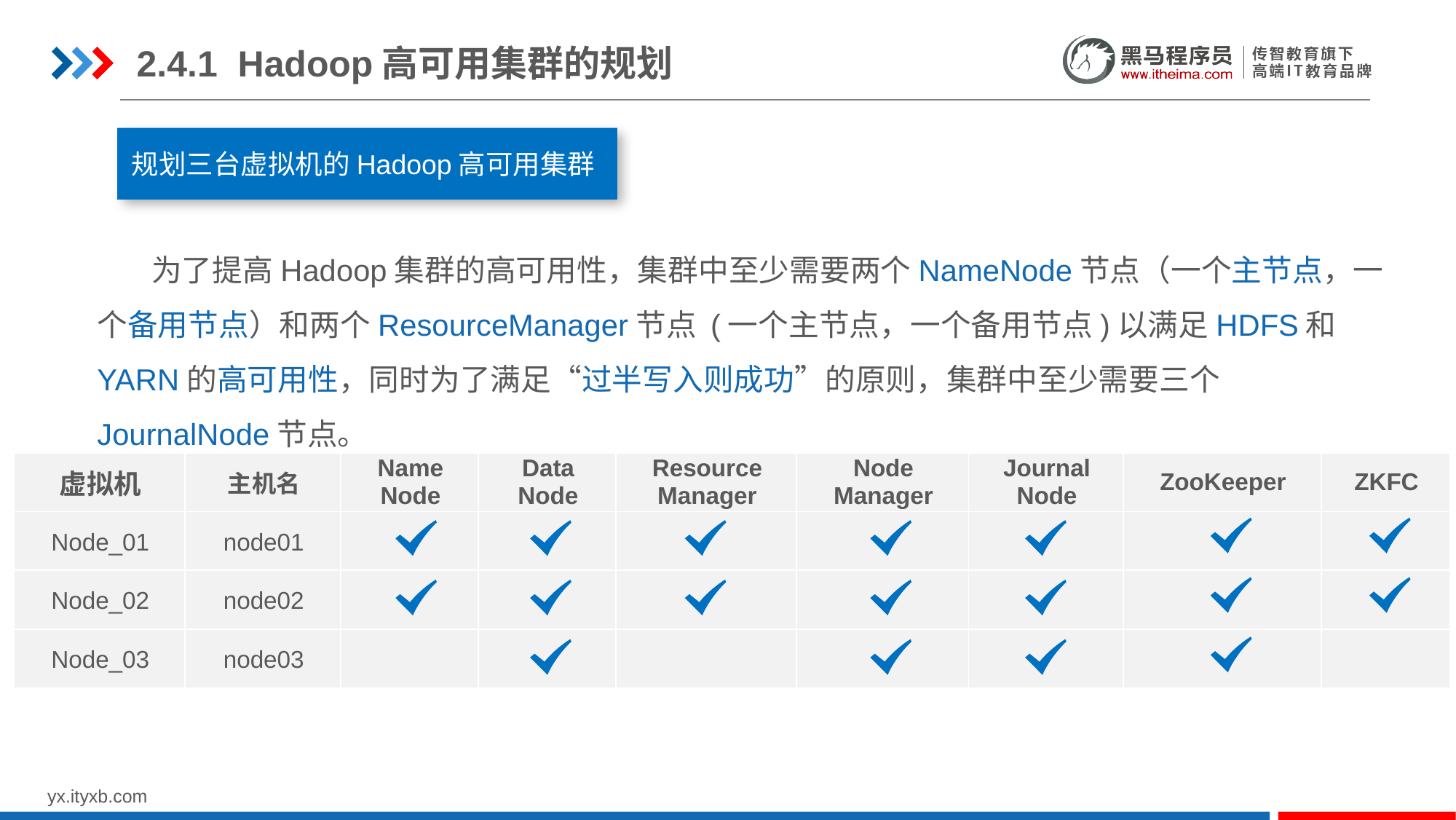

2.4.1  Hadoop高可用集群的规划

规划三台虚拟机的Hadoop高可用集群
为了提高Hadoop集群的高可用性，集群中至少需要两个NameNode节点（一个主节点，一个备用节点）和两个ResourceManager节点 (一个主节点，一个备用节点)以满足HDFS和YARN的高可用性，同时为了满足“过半写入则成功”的原则，集群中至少需要三个 JournalNode节点。
| 虚拟机 | 主机名 | Name Node | Data Node | Resource Manager | Node Manager | Journal Node | ZooKeeper | ZKFC |
| --- | --- | --- | --- | --- | --- | --- | --- | --- |
| Node\_01 | node01 |  |  |  |  |  |  |  |
| Node\_02 | node02 |  |  |  |  |  |  |  |
| Node\_03 | node03 |  |  |  |  |  |  |  |